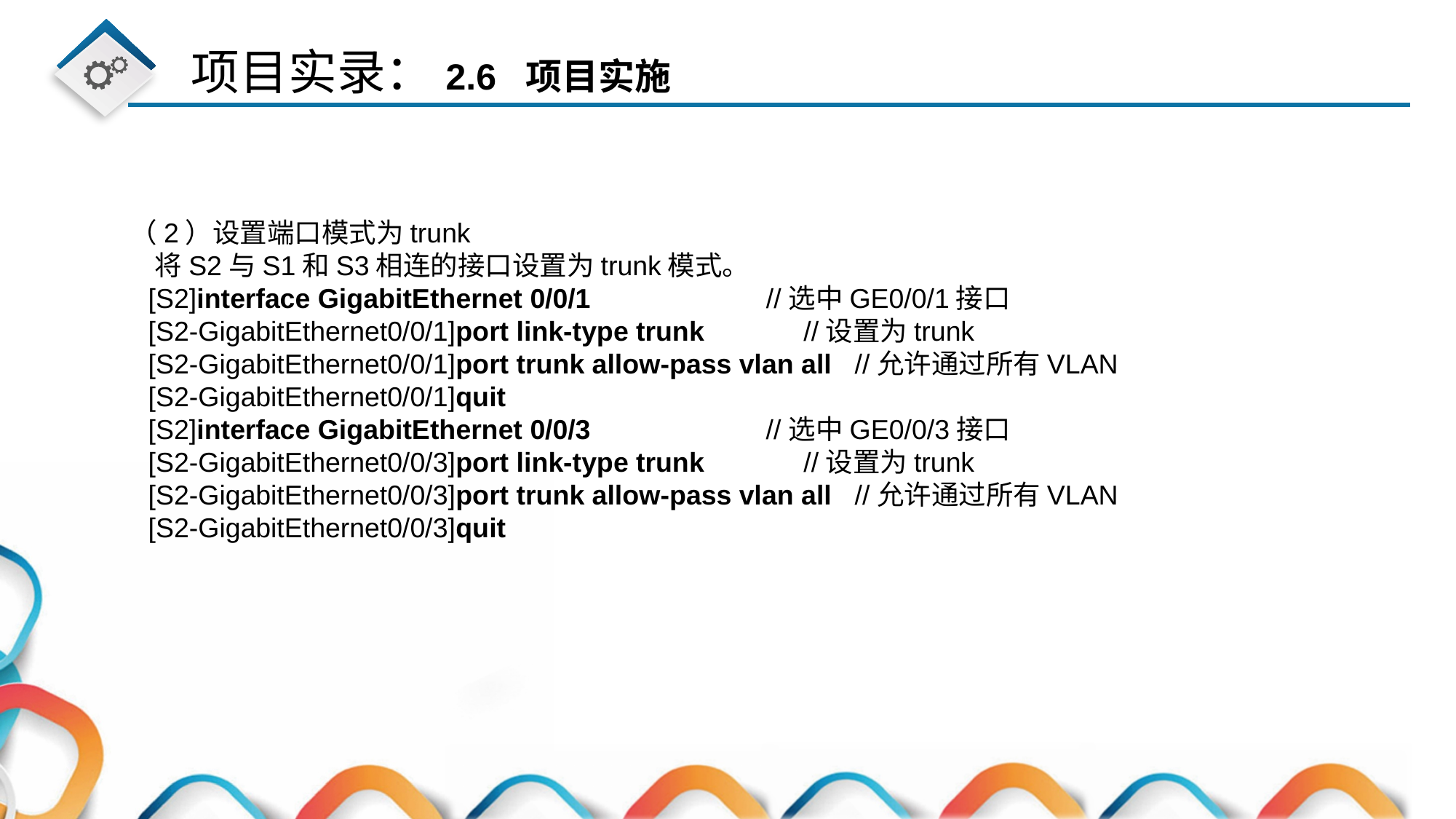

（2）设置端口模式为trunk
   将S2与S1和S3相连的接口设置为trunk模式。
   [S2]interface GigabitEthernet 0/0/1                       //选中GE0/0/1接口
   [S2-GigabitEthernet0/0/1]port link-type trunk             //设置为trunk
   [S2-GigabitEthernet0/0/1]port trunk allow-pass vlan all   //允许通过所有VLAN
   [S2-GigabitEthernet0/0/1]quit
   [S2]interface GigabitEthernet 0/0/3                       //选中GE0/0/3接口
   [S2-GigabitEthernet0/0/3]port link-type trunk             //设置为trunk
   [S2-GigabitEthernet0/0/3]port trunk allow-pass vlan all   //允许通过所有VLAN
   [S2-GigabitEthernet0/0/3]quit